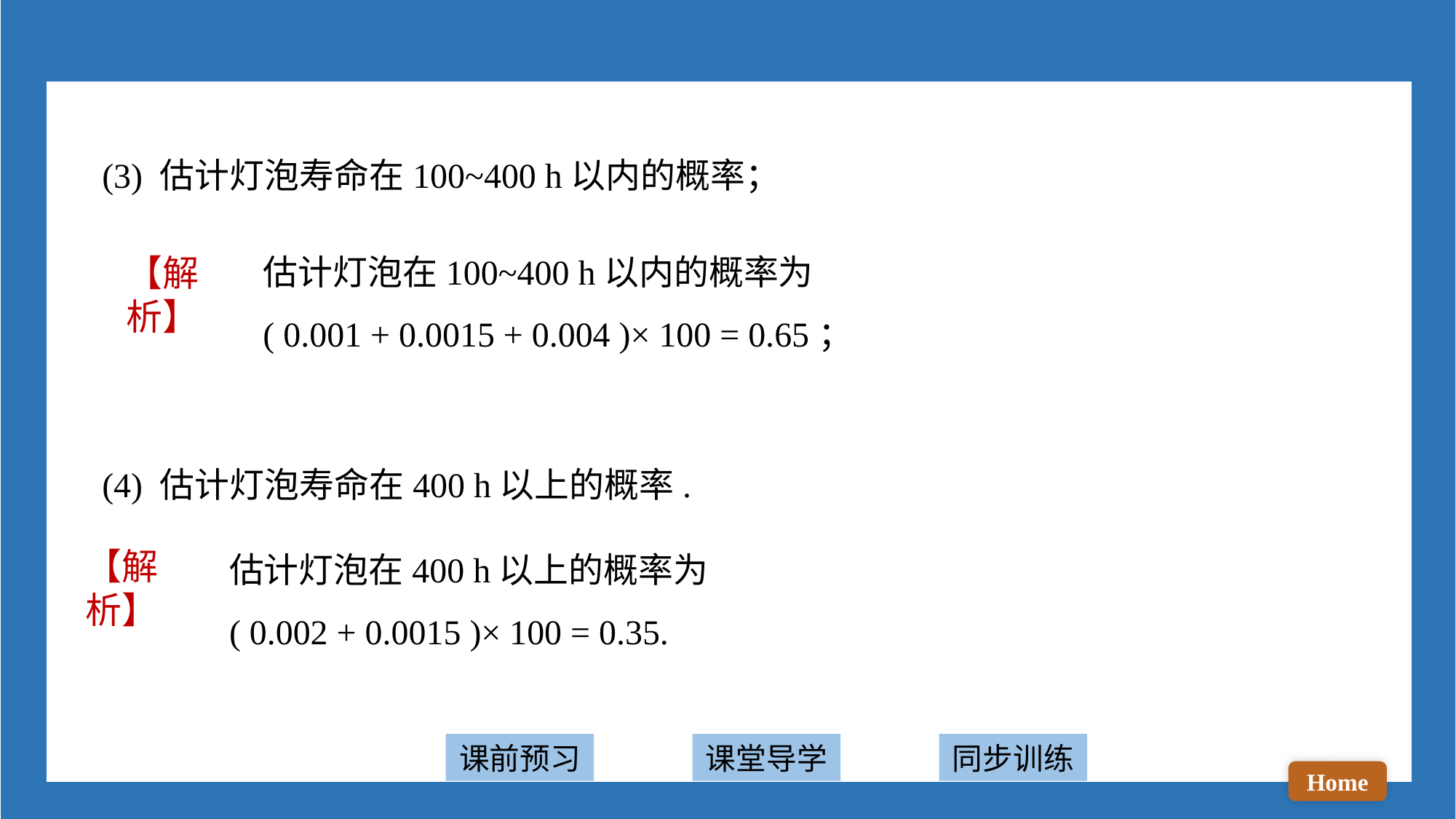

(3) 估计灯泡寿命在100~400 h以内的概率；

(4) 估计灯泡寿命在400 h以上的概率.
估计灯泡在100~400 h以内的概率为
( 0.001 + 0.0015 + 0.004 )× 100 = 0.65；
【解析】
估计灯泡在400 h以上的概率为
( 0.002 + 0.0015 )× 100 = 0.35.
【解析】